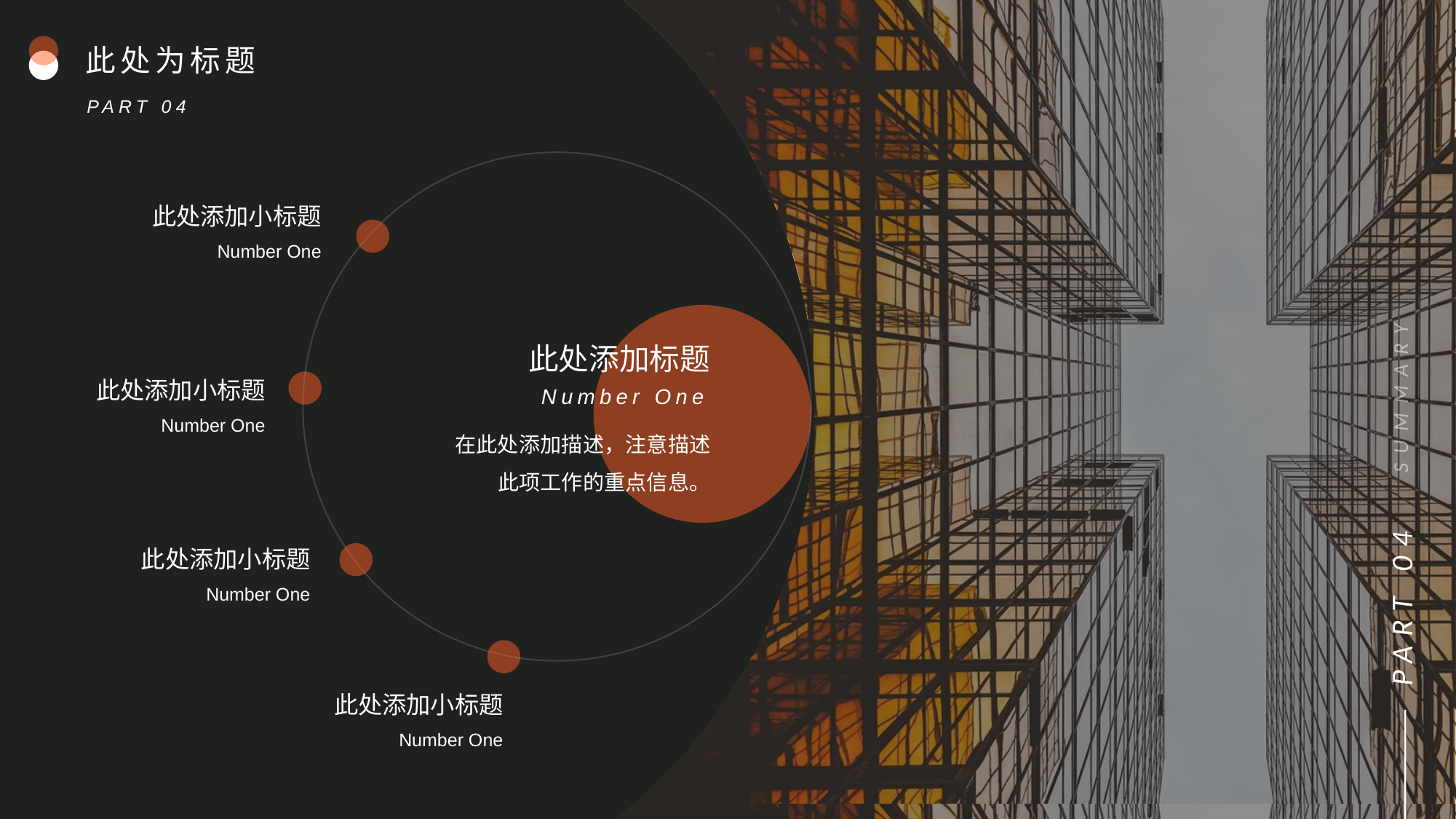

SUMMARY REPORT
此处为标题

PART 04

此处添加小标题

Number One

此处添加标题
Number One
此处添加小标题

Number One
在此处添加描述，注意描述此项工作的重点信息。
PART 04
此处添加小标题

Number One

此处添加小标题

Number One